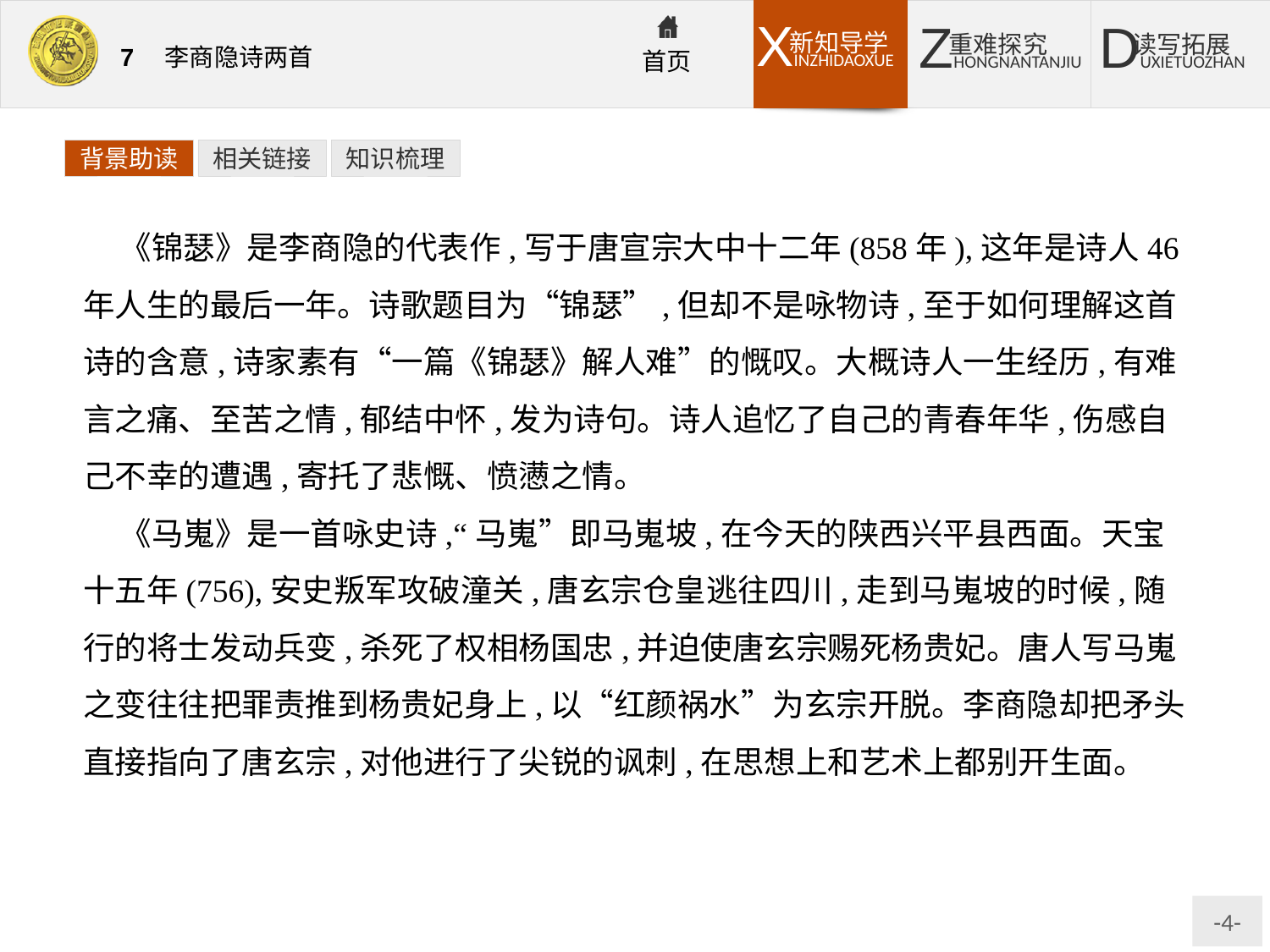

背景助读
相关链接
知识梳理
《锦瑟》是李商隐的代表作,写于唐宣宗大中十二年(858年),这年是诗人46年人生的最后一年。诗歌题目为“锦瑟”,但却不是咏物诗,至于如何理解这首诗的含意,诗家素有“一篇《锦瑟》解人难”的慨叹。大概诗人一生经历,有难言之痛、至苦之情,郁结中怀,发为诗句。诗人追忆了自己的青春年华,伤感自己不幸的遭遇,寄托了悲慨、愤懑之情。
《马嵬》是一首咏史诗,“马嵬”即马嵬坡,在今天的陕西兴平县西面。天宝十五年(756),安史叛军攻破潼关,唐玄宗仓皇逃往四川,走到马嵬坡的时候,随行的将士发动兵变,杀死了权相杨国忠,并迫使唐玄宗赐死杨贵妃。唐人写马嵬之变往往把罪责推到杨贵妃身上,以“红颜祸水”为玄宗开脱。李商隐却把矛头直接指向了唐玄宗,对他进行了尖锐的讽刺,在思想上和艺术上都别开生面。